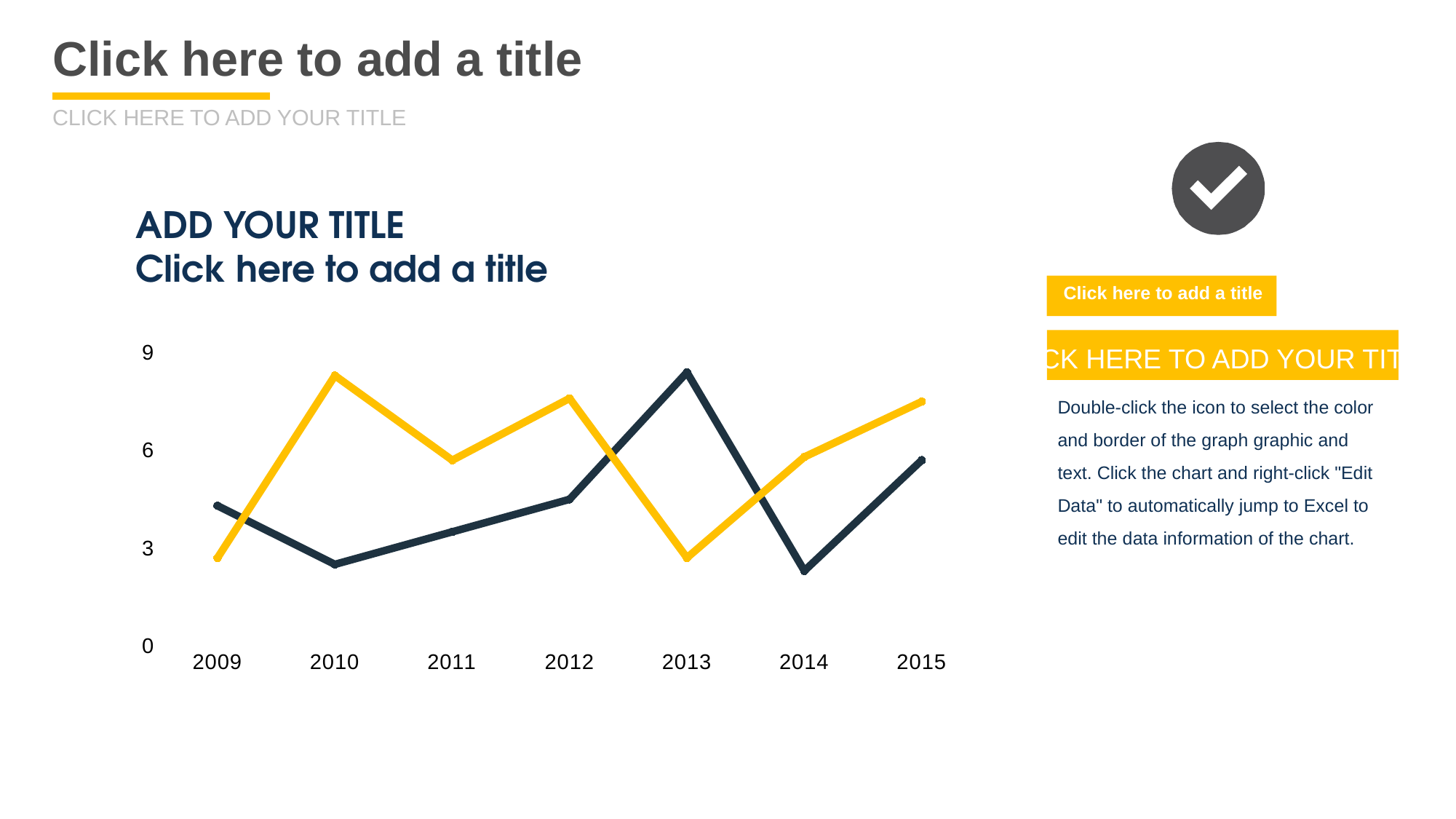

# Click here to add a title
CLICK HERE TO ADD YOUR TITLE

ADD YOUR TITLE
Click here to add a title
Click here to add a title

### Chart

| Category | 系列 1 | 系列 2 |
|---|---|---|
| 2009 | 4.3 | 2.7 |
| 2010 | 2.5 | 8.3 |
| 2011 | 3.5 | 5.7 |
| 2012 | 4.5 | 7.6 |
| 2013 | 8.4 | 2.7 |
| 2014 | 2.3 | 5.8 |
| 2015 | 5.7 | 7.5 |
CLICK HERE TO ADD YOUR TITLE
Double-click the icon to select the color and border of the graph graphic and text. Click the chart and right-click "Edit Data" to automatically jump to Excel to edit the data information of the chart.